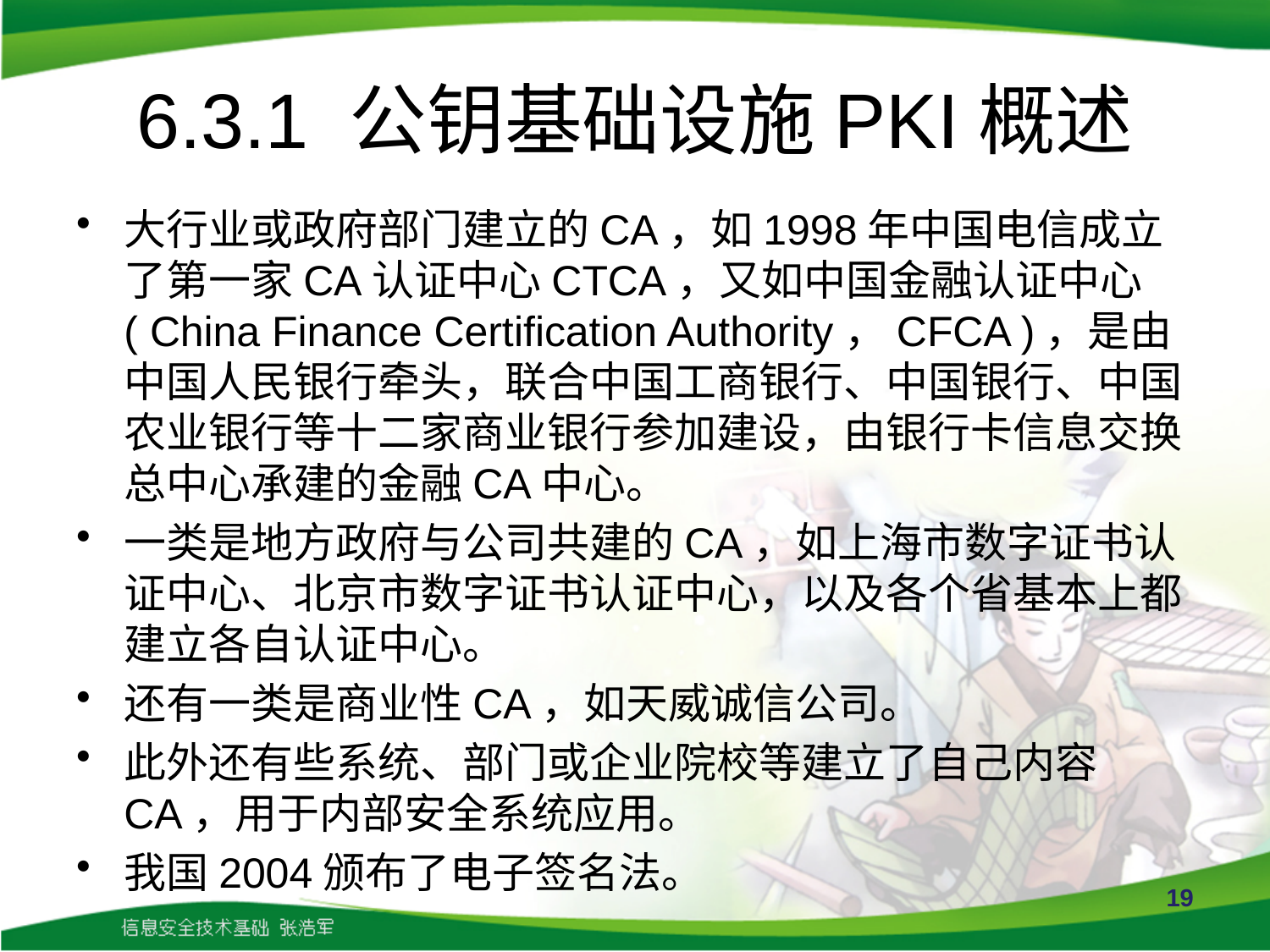

# 6.3.1 公钥基础设施PKI概述
大行业或政府部门建立的CA，如1998年中国电信成立了第一家CA认证中心CTCA，又如中国金融认证中心( China Finance Certification Authority，CFCA )，是由中国人民银行牵头，联合中国工商银行、中国银行、中国农业银行等十二家商业银行参加建设，由银行卡信息交换总中心承建的金融CA中心。
一类是地方政府与公司共建的CA，如上海市数字证书认证中心、北京市数字证书认证中心，以及各个省基本上都建立各自认证中心。
还有一类是商业性CA，如天威诚信公司。
此外还有些系统、部门或企业院校等建立了自己内容CA，用于内部安全系统应用。
我国2004颁布了电子签名法。

19